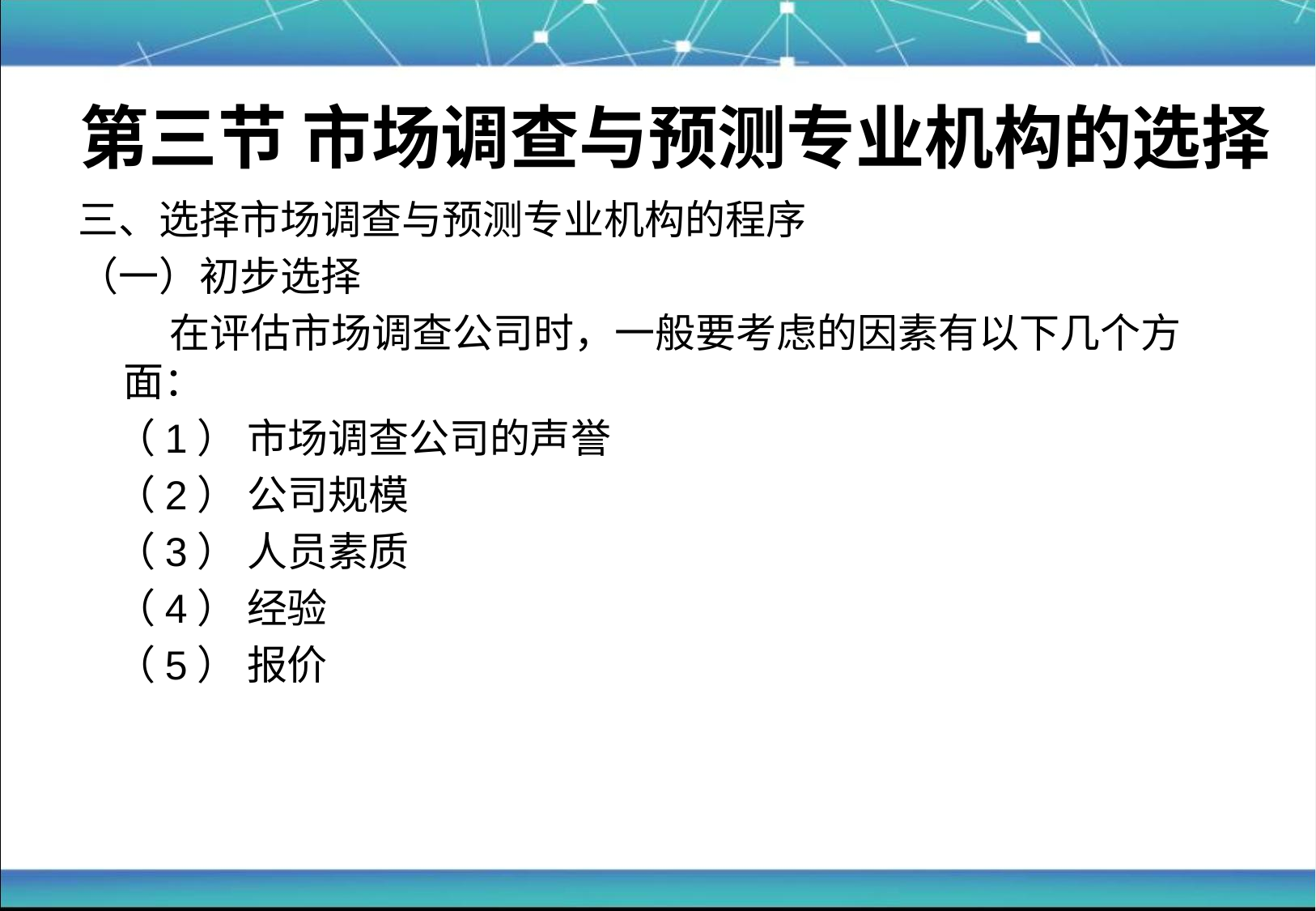

# 第三节 市场调查与预测专业机构的选择
三、选择市场调查与预测专业机构的程序
（一）初步选择
	    在评估市场调查公司时，一般要考虑的因素有以下几个方面：
   （1） 市场调查公司的声誉
   （2） 公司规模
   （3） 人员素质
   （4） 经验
   （5） 报价